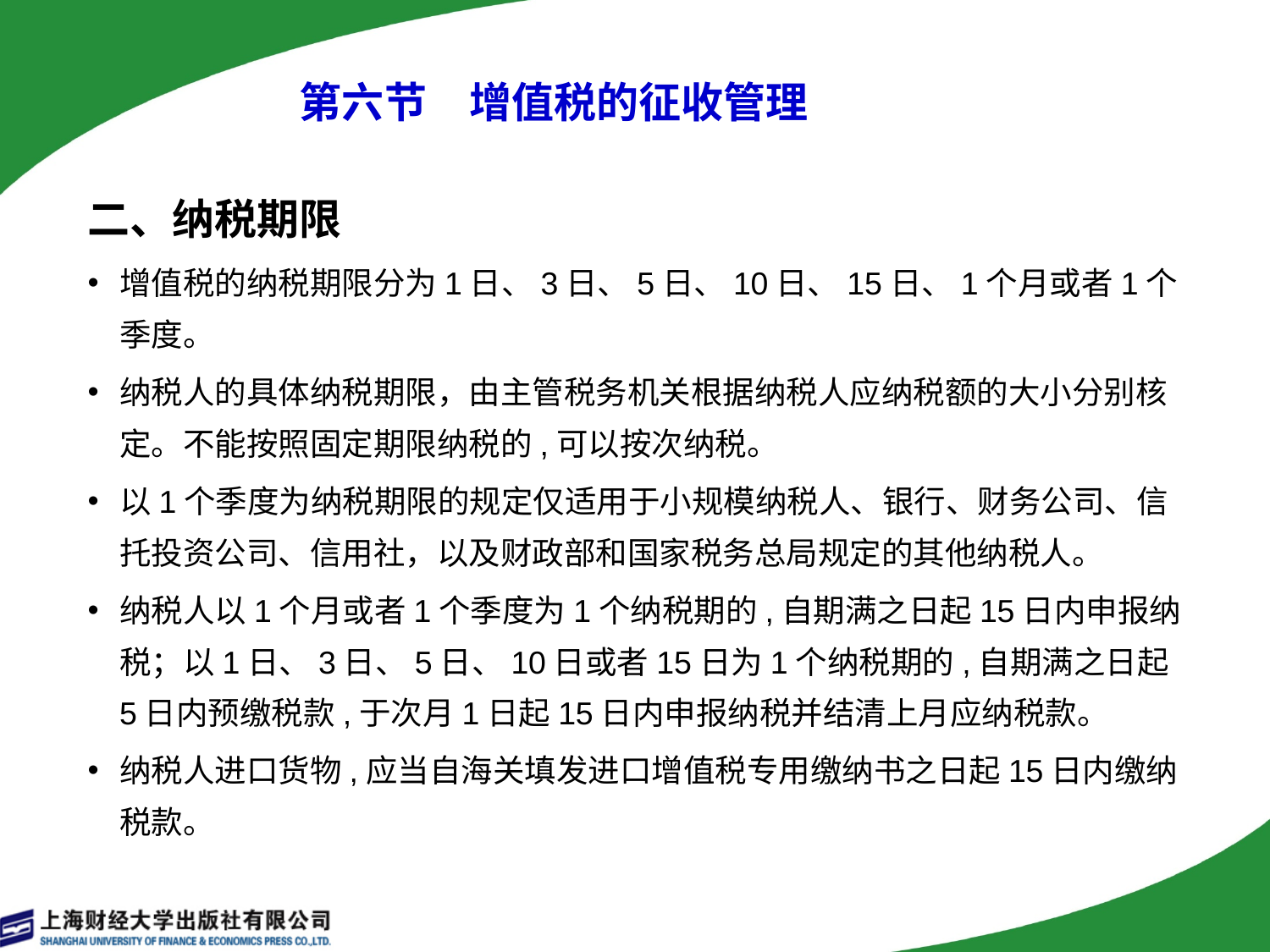

# 第六节　增值税的征收管理
二、纳税期限
增值税的纳税期限分为1日、3日、5日、10日、15日、1个月或者1个季度。
纳税人的具体纳税期限，由主管税务机关根据纳税人应纳税额的大小分别核定。不能按照固定期限纳税的,可以按次纳税。
以1个季度为纳税期限的规定仅适用于小规模纳税人、银行、财务公司、信托投资公司、信用社，以及财政部和国家税务总局规定的其他纳税人。
纳税人以1个月或者1个季度为1个纳税期的,自期满之日起15日内申报纳税；以1日、3日、5日、10日或者15日为1个纳税期的,自期满之日起5日内预缴税款,于次月1日起15日内申报纳税并结清上月应纳税款。
纳税人进口货物,应当自海关填发进口增值税专用缴纳书之日起15日内缴纳税款。